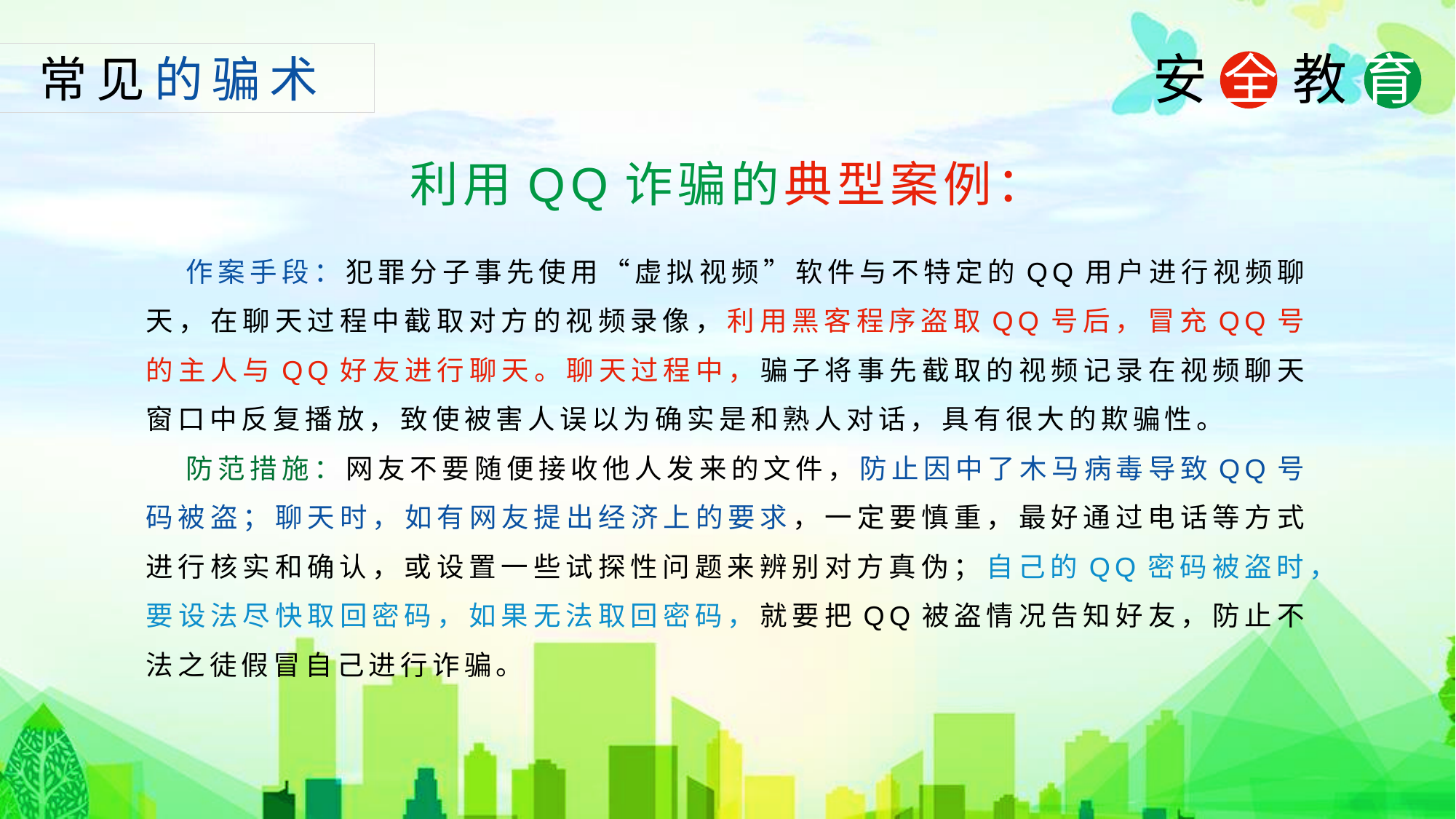

常见的骗术
利用QQ诈骗的典型案例：
   作案手段：犯罪分子事先使用“虚拟视频”软件与不特定的QQ用户进行视频聊天，在聊天过程中截取对方的视频录像，利用黑客程序盗取QQ号后，冒充QQ号的主人与QQ好友进行聊天。聊天过程中，骗子将事先截取的视频记录在视频聊天窗口中反复播放，致使被害人误以为确实是和熟人对话，具有很大的欺骗性。
   防范措施：网友不要随便接收他人发来的文件，防止因中了木马病毒导致QQ号码被盗；聊天时，如有网友提出经济上的要求，一定要慎重，最好通过电话等方式进行核实和确认，或设置一些试探性问题来辨别对方真伪；自己的QQ密码被盗时，要设法尽快取回密码，如果无法取回密码，就要把QQ被盗情况告知好友，防止不法之徒假冒自己进行诈骗。